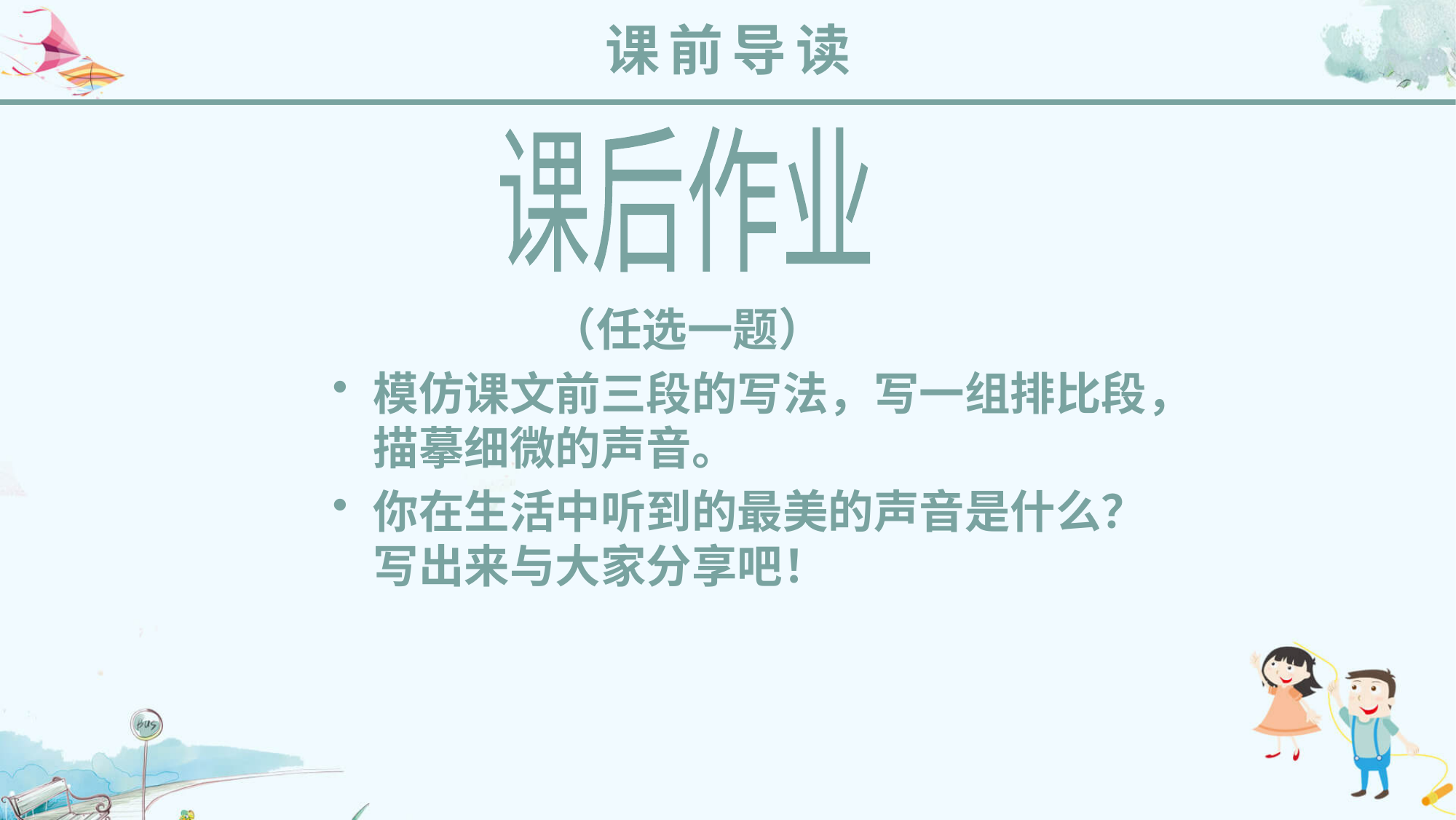

课前导读

课后作业

                    （任选一题）
模仿课文前三段的写法，写一组排比段，描摹细微的声音。
你在生活中听到的最美的声音是什么？写出来与大家分享吧！